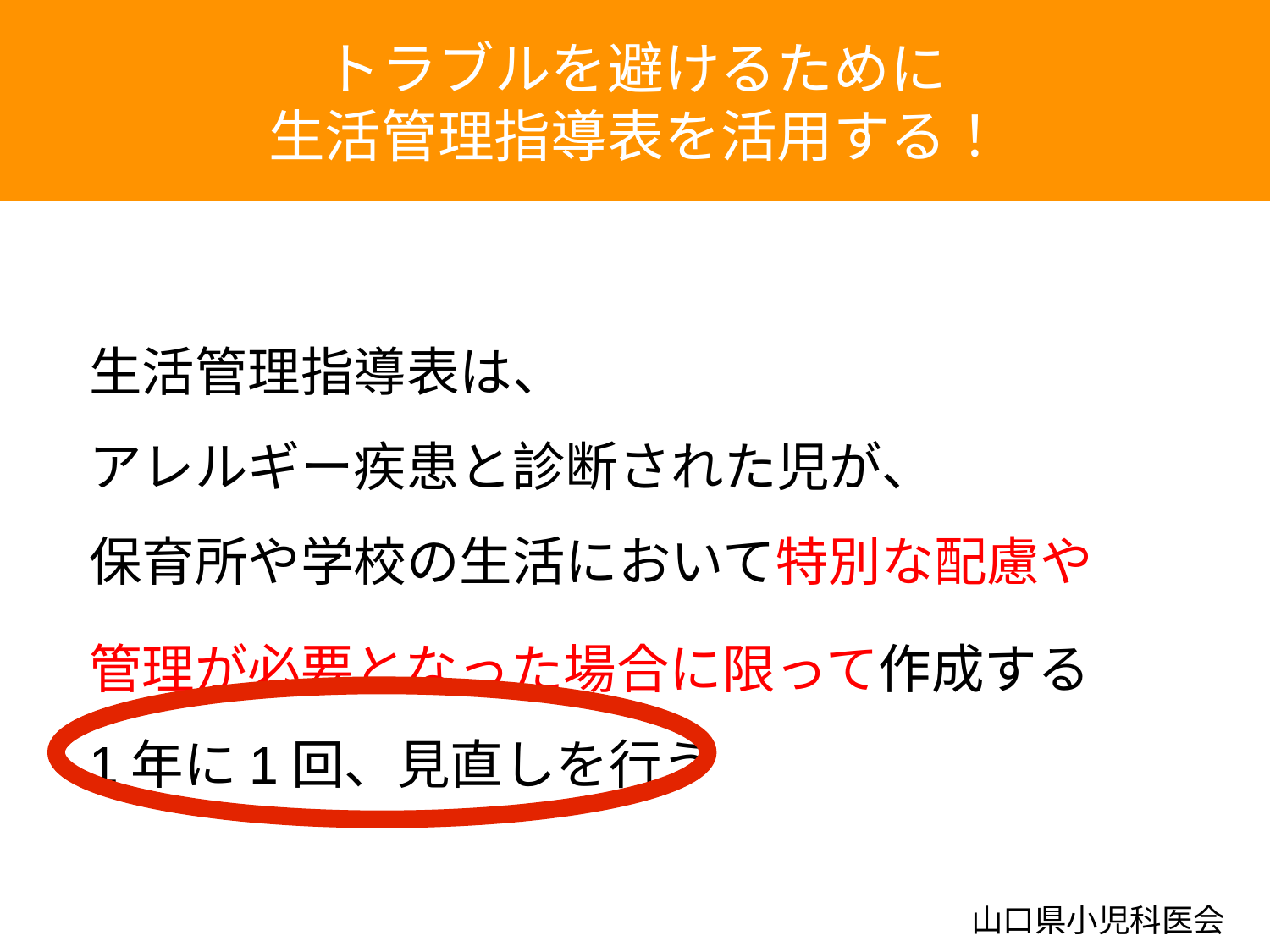

トラブルを避けるために
生活管理指導表を活用する！
生活管理指導表は、
アレルギー疾患と診断された児が、
保育所や学校の生活において特別な配慮や
管理が必要となった場合に限って作成する
1年に1回、見直しを行う

山口県小児科医会